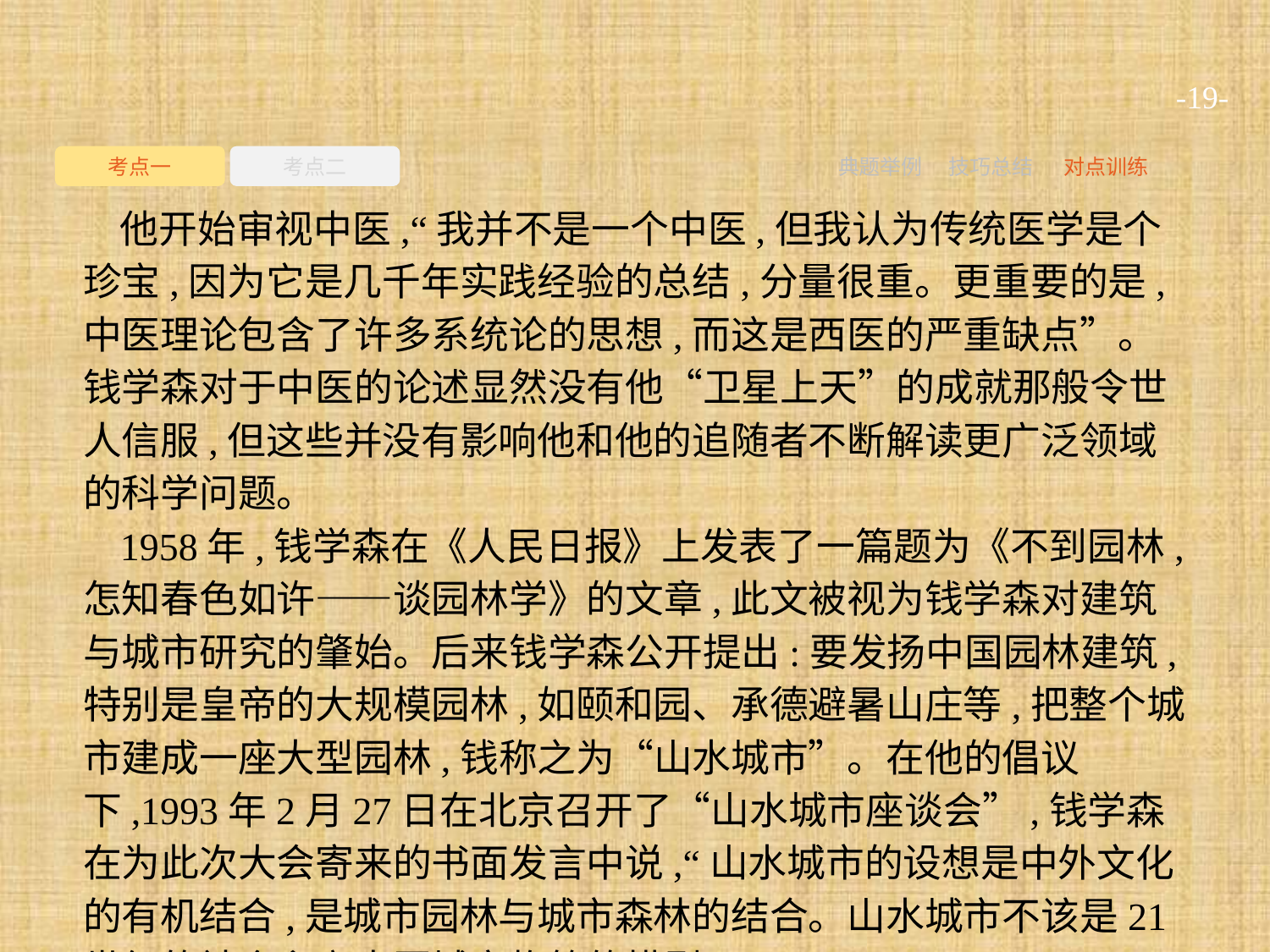

-19-
考点一
考点二
典题举例
技巧总结
对点训练
他开始审视中医,“我并不是一个中医,但我认为传统医学是个珍宝,因为它是几千年实践经验的总结,分量很重。更重要的是,中医理论包含了许多系统论的思想,而这是西医的严重缺点”。钱学森对于中医的论述显然没有他“卫星上天”的成就那般令世人信服,但这些并没有影响他和他的追随者不断解读更广泛领域的科学问题。
1958年,钱学森在《人民日报》上发表了一篇题为《不到园林,怎知春色如许——谈园林学》的文章,此文被视为钱学森对建筑与城市研究的肇始。后来钱学森公开提出:要发扬中国园林建筑,特别是皇帝的大规模园林,如颐和园、承德避暑山庄等,把整个城市建成一座大型园林,钱称之为“山水城市”。在他的倡议下,1993年2月27日在北京召开了“山水城市座谈会”,钱学森在为此次大会寄来的书面发言中说,“山水城市的设想是中外文化的有机结合,是城市园林与城市森林的结合。山水城市不该是21世纪的社会主义中国城市构筑的模型吗?”